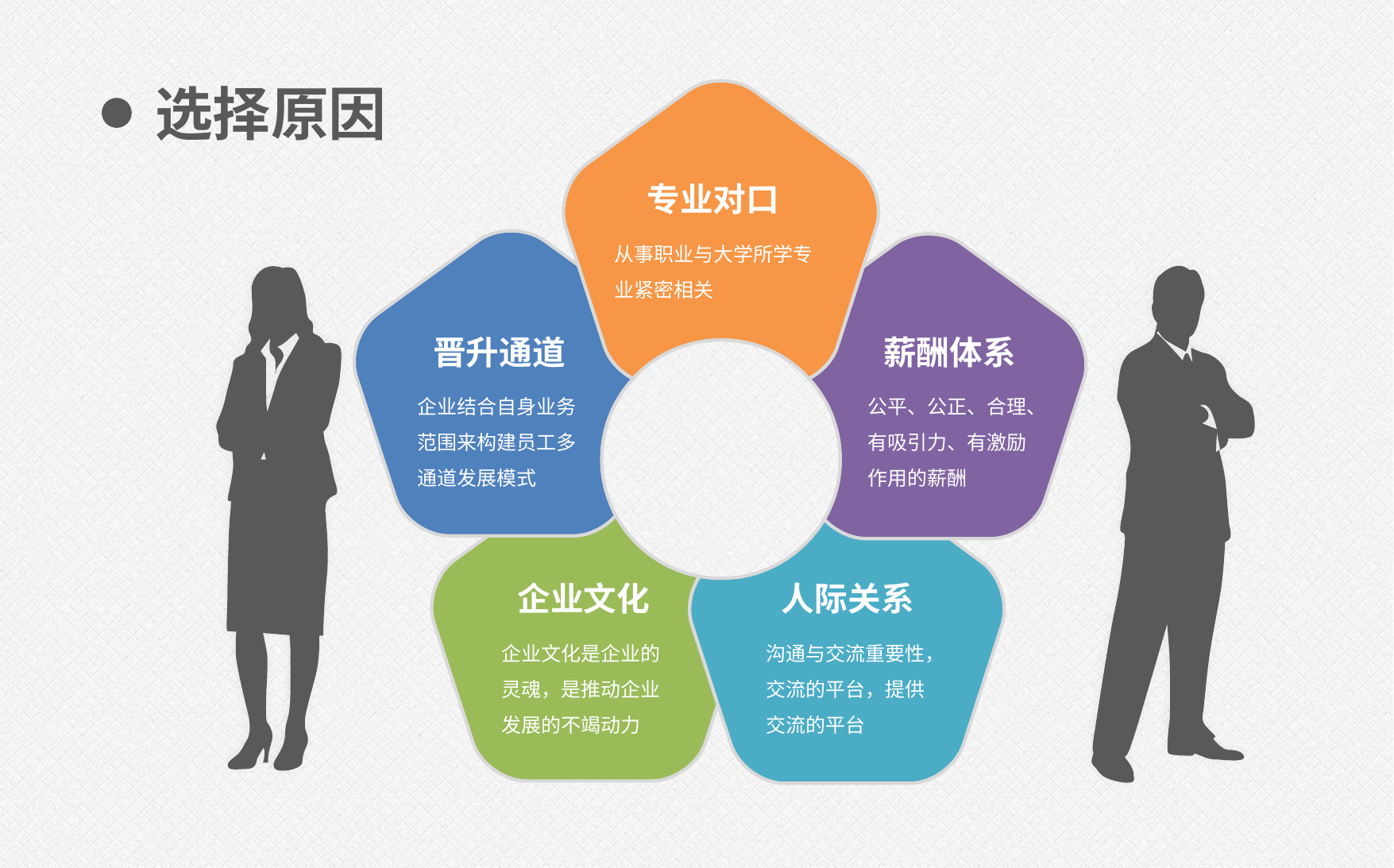

选择原因

专业对口
从事职业与大学所学专业紧密相关

晋升通道
薪酬体系
企业结合自身业务范围来构建员工多通道发展模式
公平、公正、合理、有吸引力、有激励作用的薪酬

企业文化
人际关系
企业文化是企业的灵魂，是推动企业发展的不竭动力
沟通与交流重要性，交流的平台，提供交流的平台